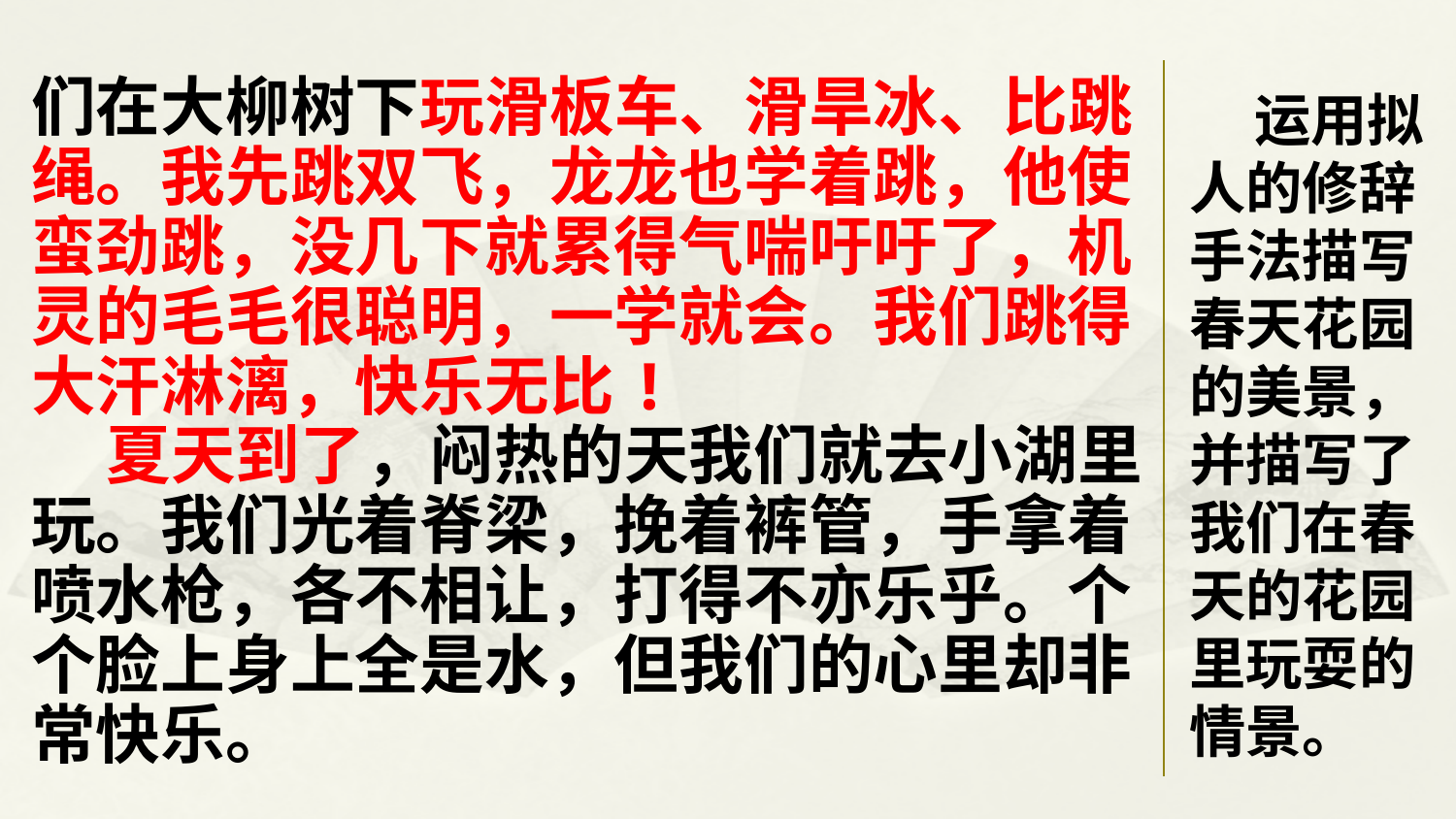

们在大柳树下玩滑板车、滑旱冰、比跳绳。我先跳双飞，龙龙也学着跳，他使蛮劲跳，没几下就累得气喘吁吁了，机灵的毛毛很聪明，一学就会。我们跳得大汗淋漓，快乐无比!
    夏天到了，闷热的天我们就去小湖里玩。我们光着脊梁，挽着裤管，手拿着喷水枪，各不相让，打得不亦乐乎。个个脸上身上全是水，但我们的心里却非常快乐。
    运用拟人的修辞手法描写春天花园的美景，并描写了我们在春天的花园里玩耍的情景。